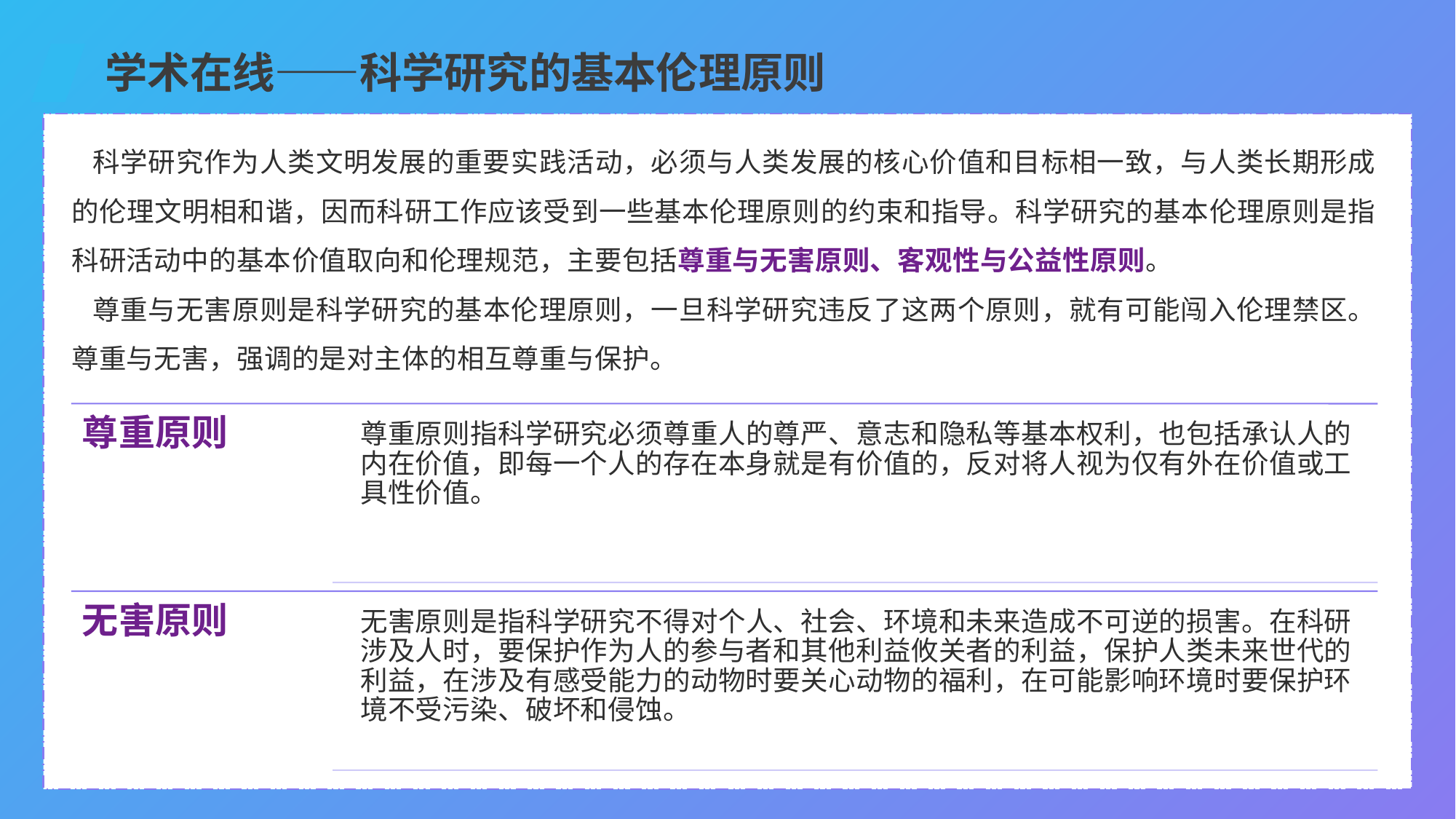

学术在线——科学研究的基本伦理原则

科学研究作为人类文明发展的重要实践活动，必须与人类发展的核心价值和目标相一致，与人类长期形成的伦理文明相和谐，因而科研工作应该受到一些基本伦理原则的约束和指导。科学研究的基本伦理原则是指科研活动中的基本价值取向和伦理规范，主要包括尊重与无害原则、客观性与公益性原则。
尊重与无害原则是科学研究的基本伦理原则，一旦科学研究违反了这两个原则，就有可能闯入伦理禁区。尊重与无害，强调的是对主体的相互尊重与保护。
尊重原则
尊重原则指科学研究必须尊重人的尊严、意志和隐私等基本权利，也包括承认人的内在价值，即每一个人的存在本身就是有价值的，反对将人视为仅有外在价值或工具性价值。
无害原则
无害原则是指科学研究不得对个人、社会、环境和未来造成不可逆的损害。在科研涉及人时，要保护作为人的参与者和其他利益攸关者的利益，保护人类未来世代的利益，在涉及有感受能力的动物时要关心动物的福利，在可能影响环境时要保护环境不受污染、破坏和侵蚀。